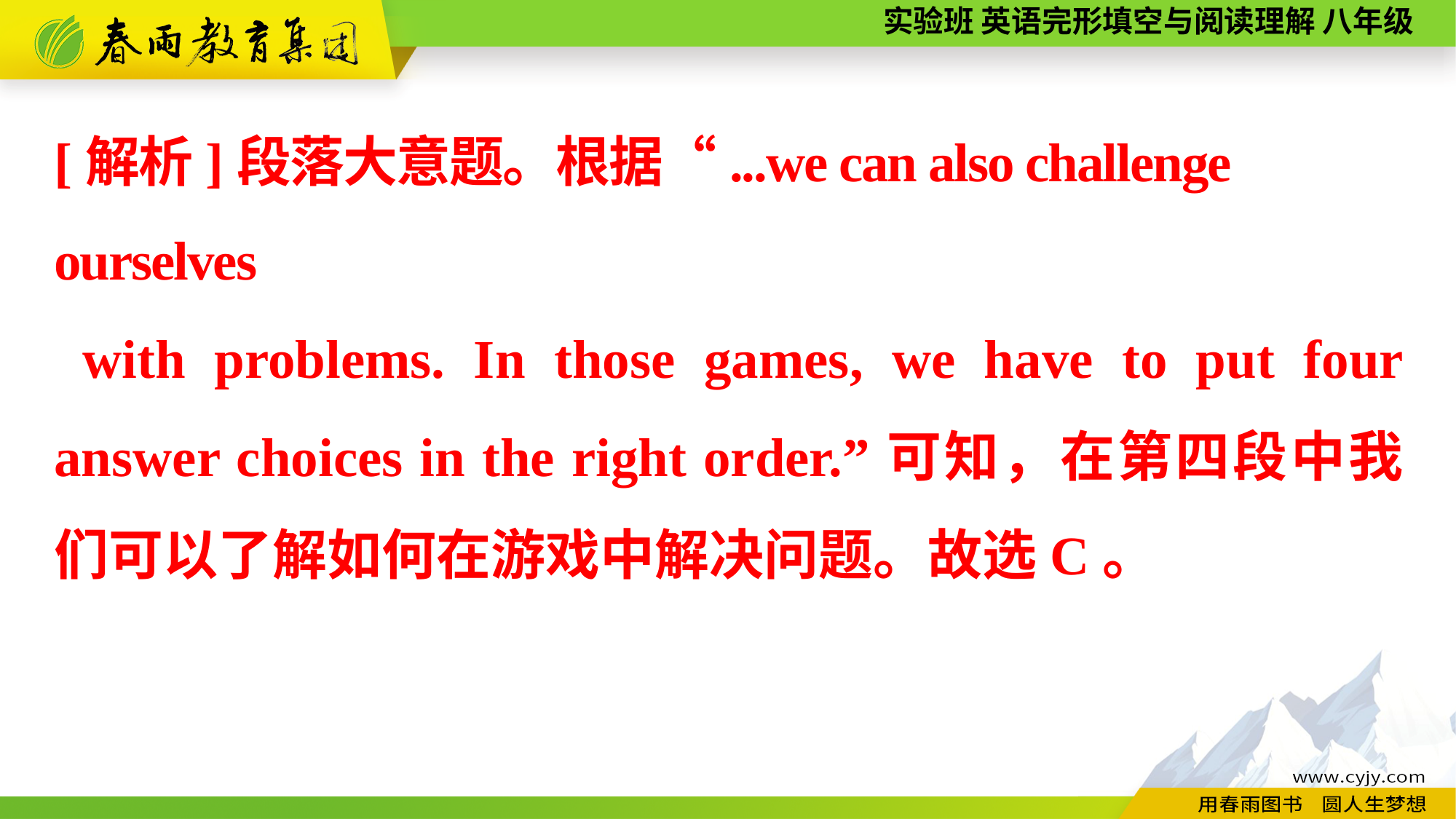

[解析]段落大意题。根据“...we can also challenge ourselves
 with problems. In those games, we have to put four answer choices in the right order.”可知，在第四段中我们可以了解如何在游戏中解决问题。故选C。